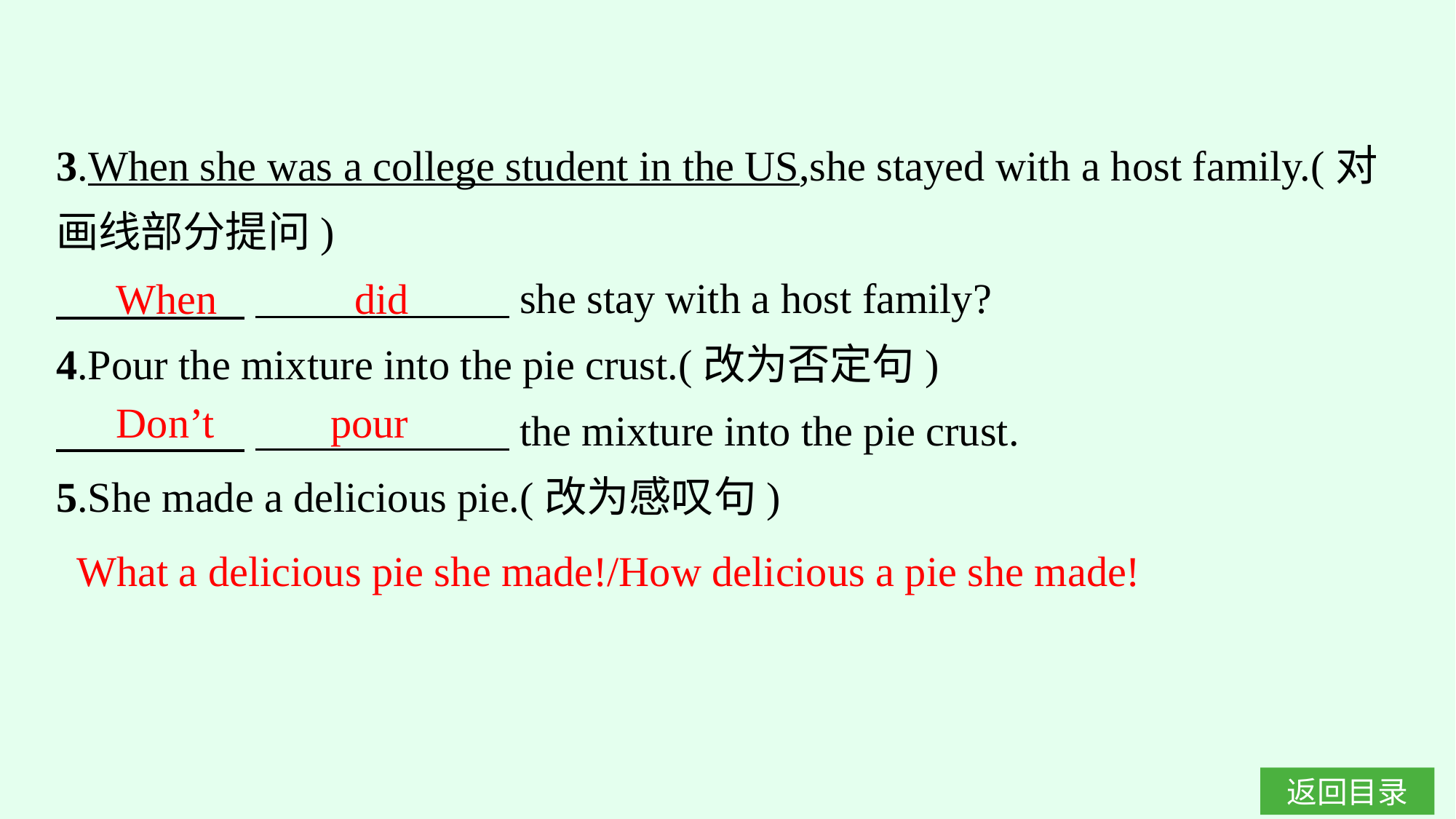

3.When she was a college student in the US,she stayed with a host family.(对画线部分提问)
　  　　　 　　　　　　she stay with a host family?
4.Pour the mixture into the pie crust.(改为否定句)
　　　  　 　　　　　　the mixture into the pie crust.
5.She made a delicious pie.(改为感叹句)
When             did
Don’t           pour
What a delicious pie she made!/How delicious a pie she made!